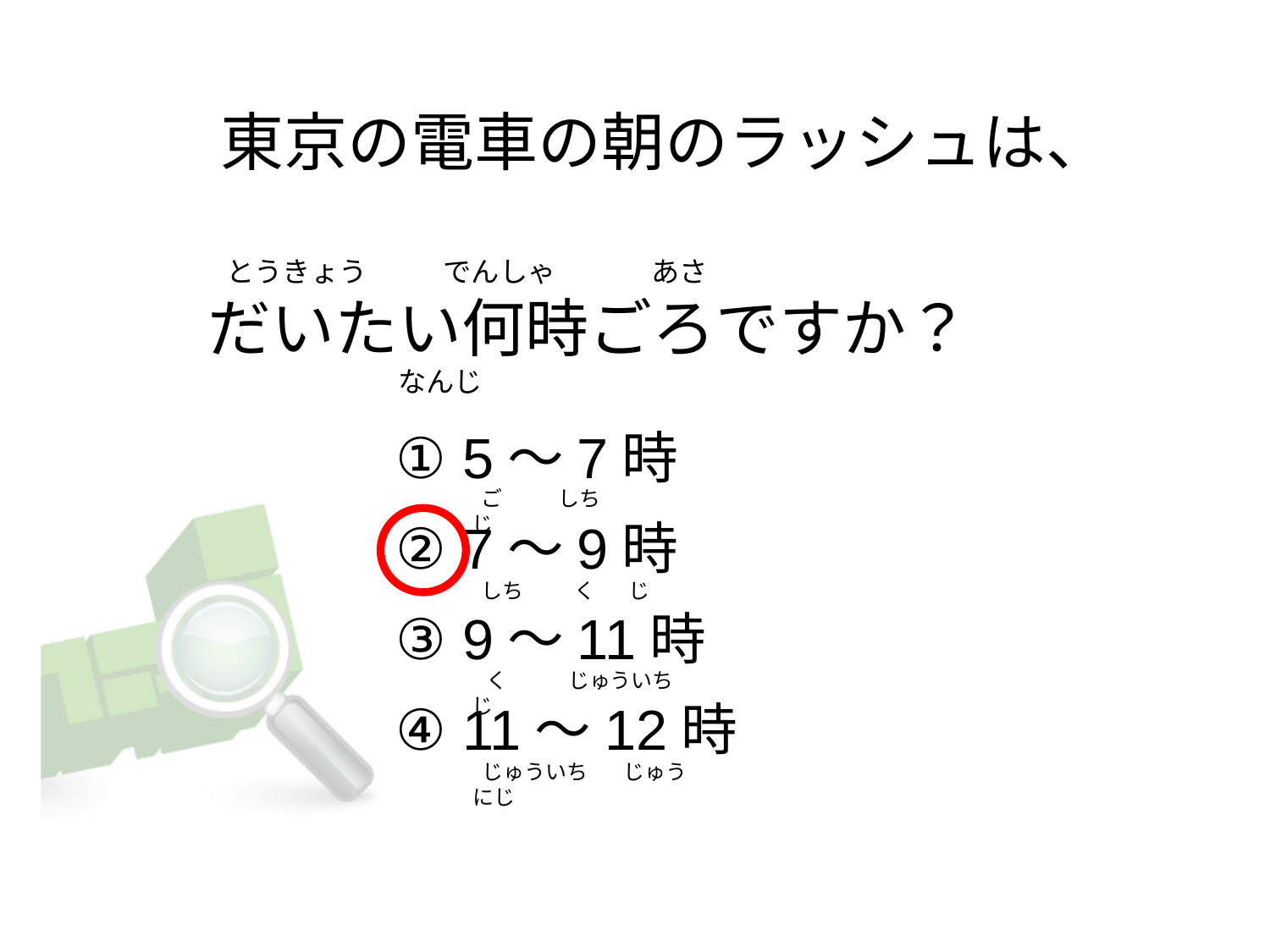

# 東京の電車の朝のラッシュは、    とうきょう            でんしゃ               あさ                                  だいたい何時ごろですか？                               なんじ
① 5～7時
② 7～9時
③ 9～11時
④ 11～12時

 ご            しち　じ

 しち           く       じ
  く             じゅういちじ
 じゅういち　   じゅうにじ